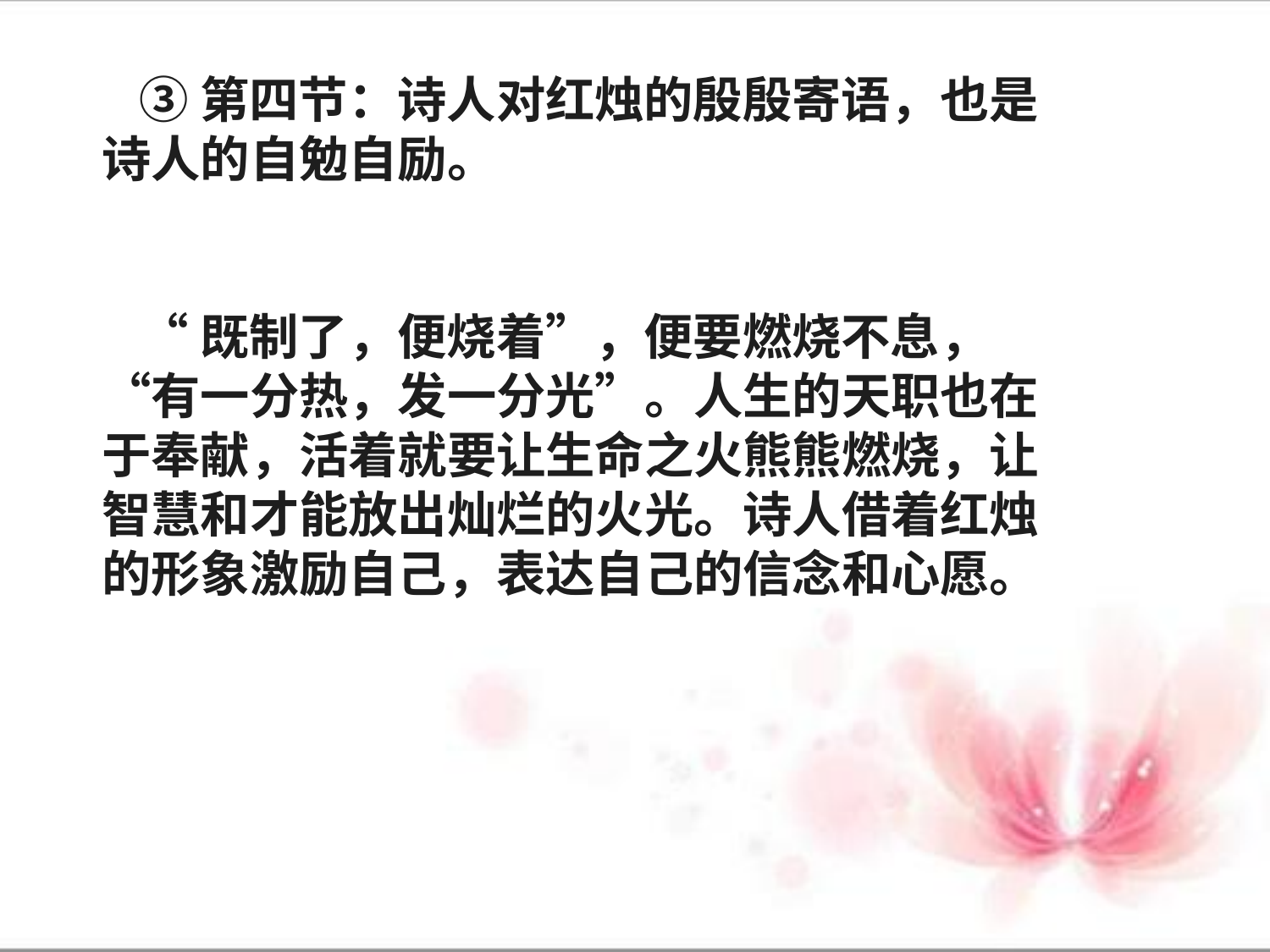

③第四节：诗人对红烛的殷殷寄语，也是诗人的自勉自励。

“既制了，便烧着”，便要燃烧不息，“有一分热，发一分光”。人生的天职也在于奉献，活着就要让生命之火熊熊燃烧，让智慧和才能放出灿烂的火光。诗人借着红烛的形象激励自己，表达自己的信念和心愿。